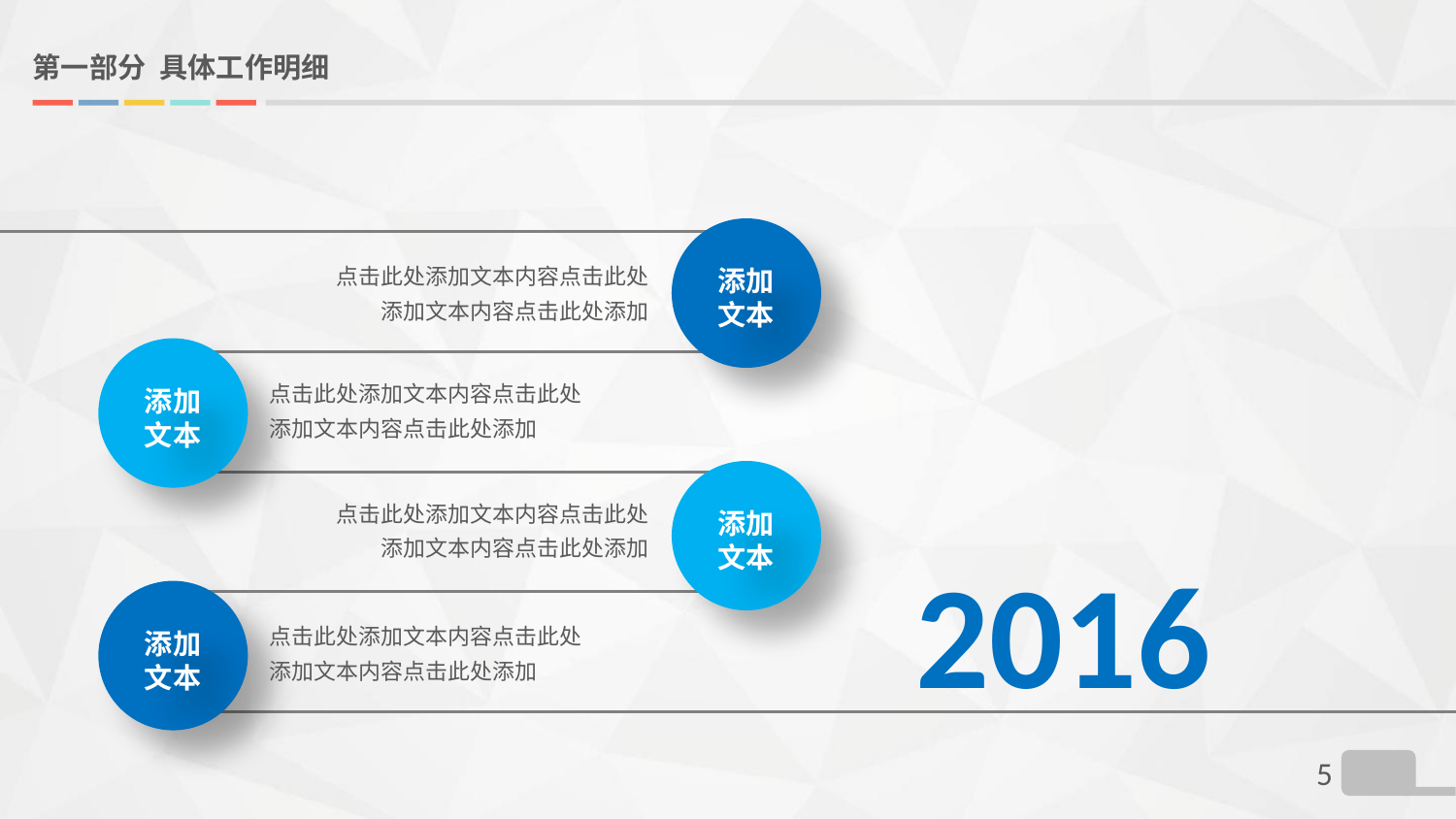

# 第一部分  具体工作明细

添加
文本
点击此处添加文本内容点击此处添加文本内容点击此处添加

添加
文本
点击此处添加文本内容点击此处添加文本内容点击此处添加

添加
文本
点击此处添加文本内容点击此处添加文本内容点击此处添加
2016

添加
文本
点击此处添加文本内容点击此处添加文本内容点击此处添加